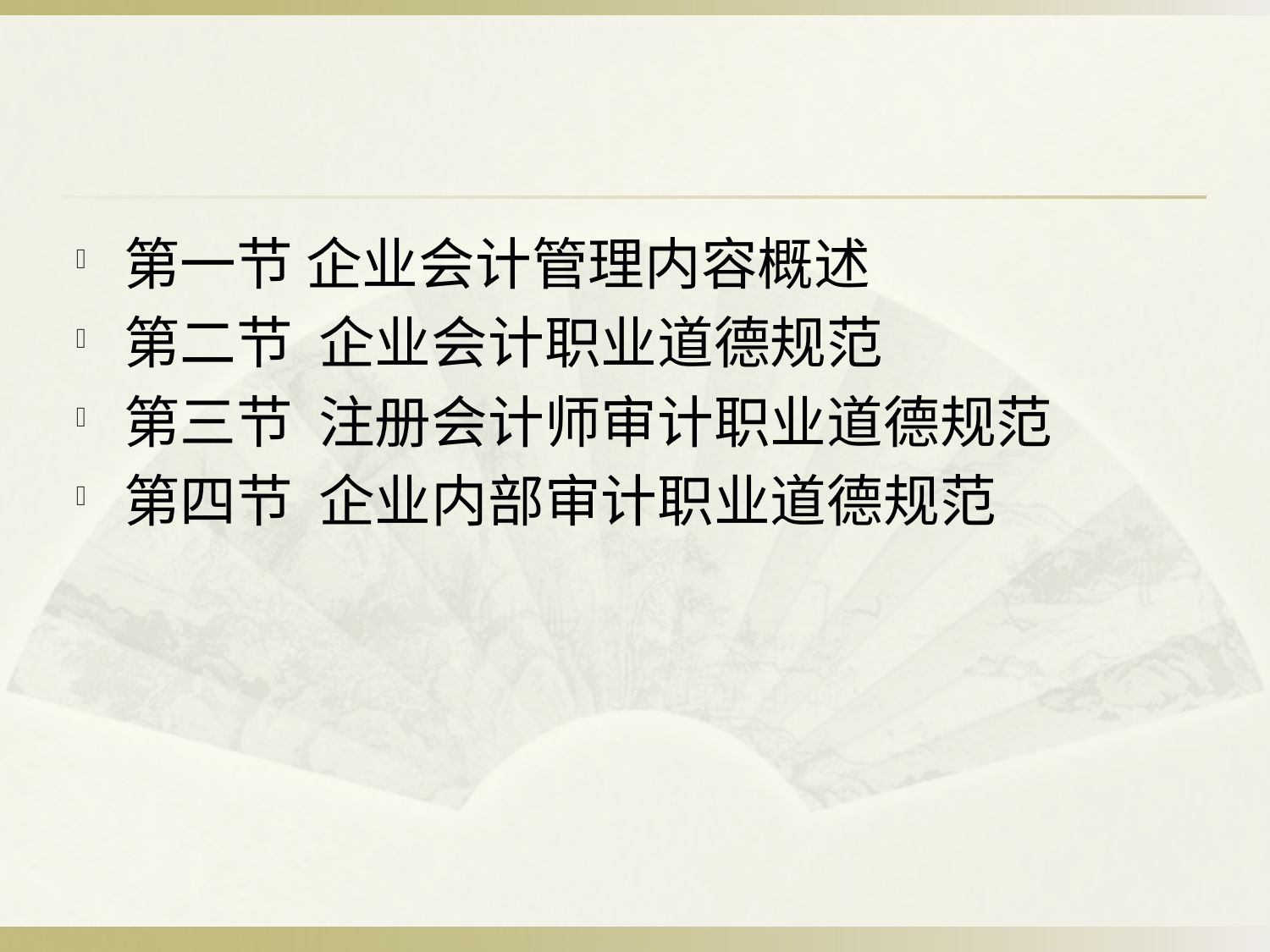

第一节 企业会计管理内容概述
第二节  企业会计职业道德规范
第三节  注册会计师审计职业道德规范
第四节  企业内部审计职业道德规范